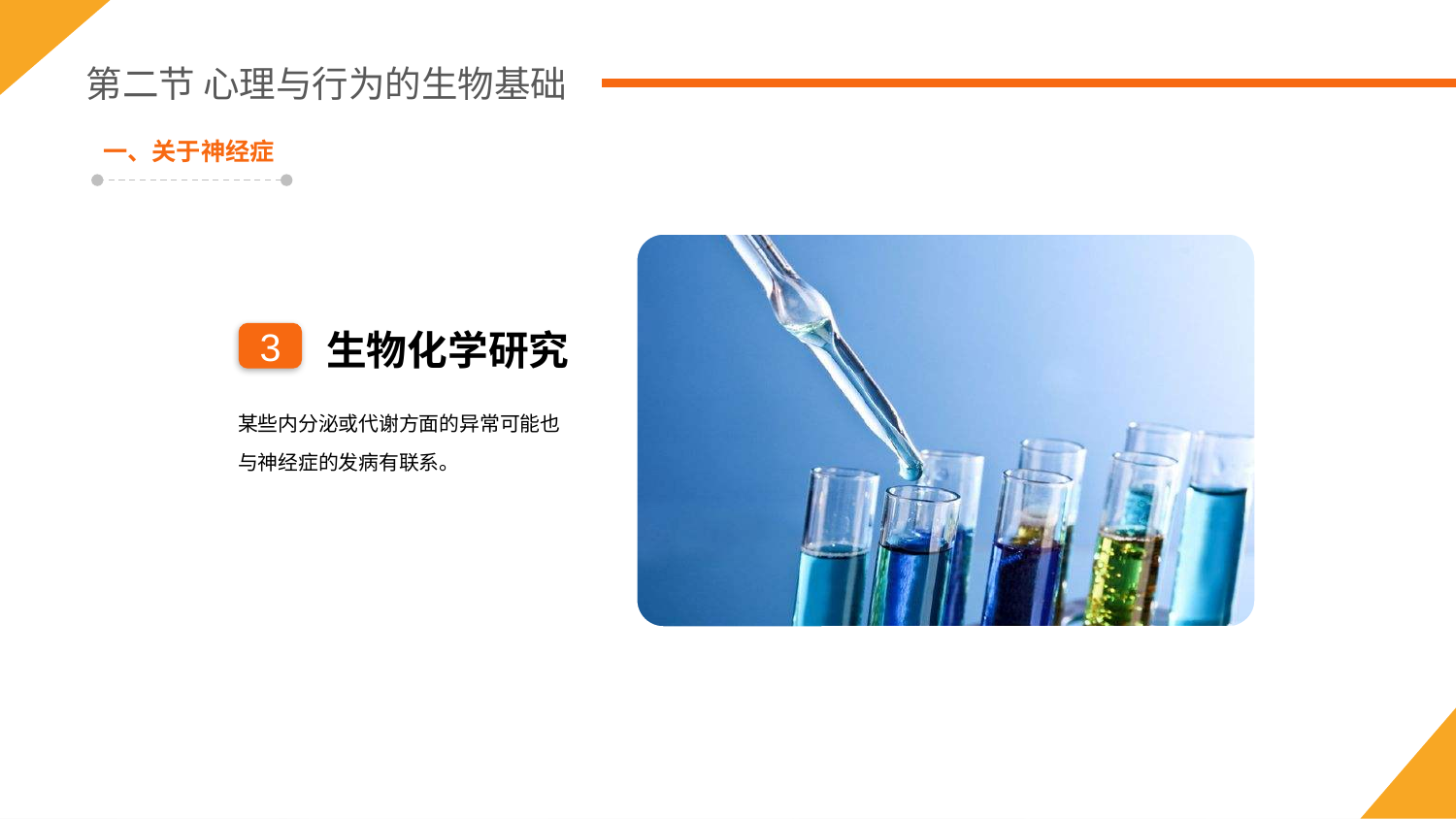

第二节 心理与行为的生物基础
一、关于神经症

生物化学研究
3
某些内分泌或代谢方面的异常可能也与神经症的发病有联系。